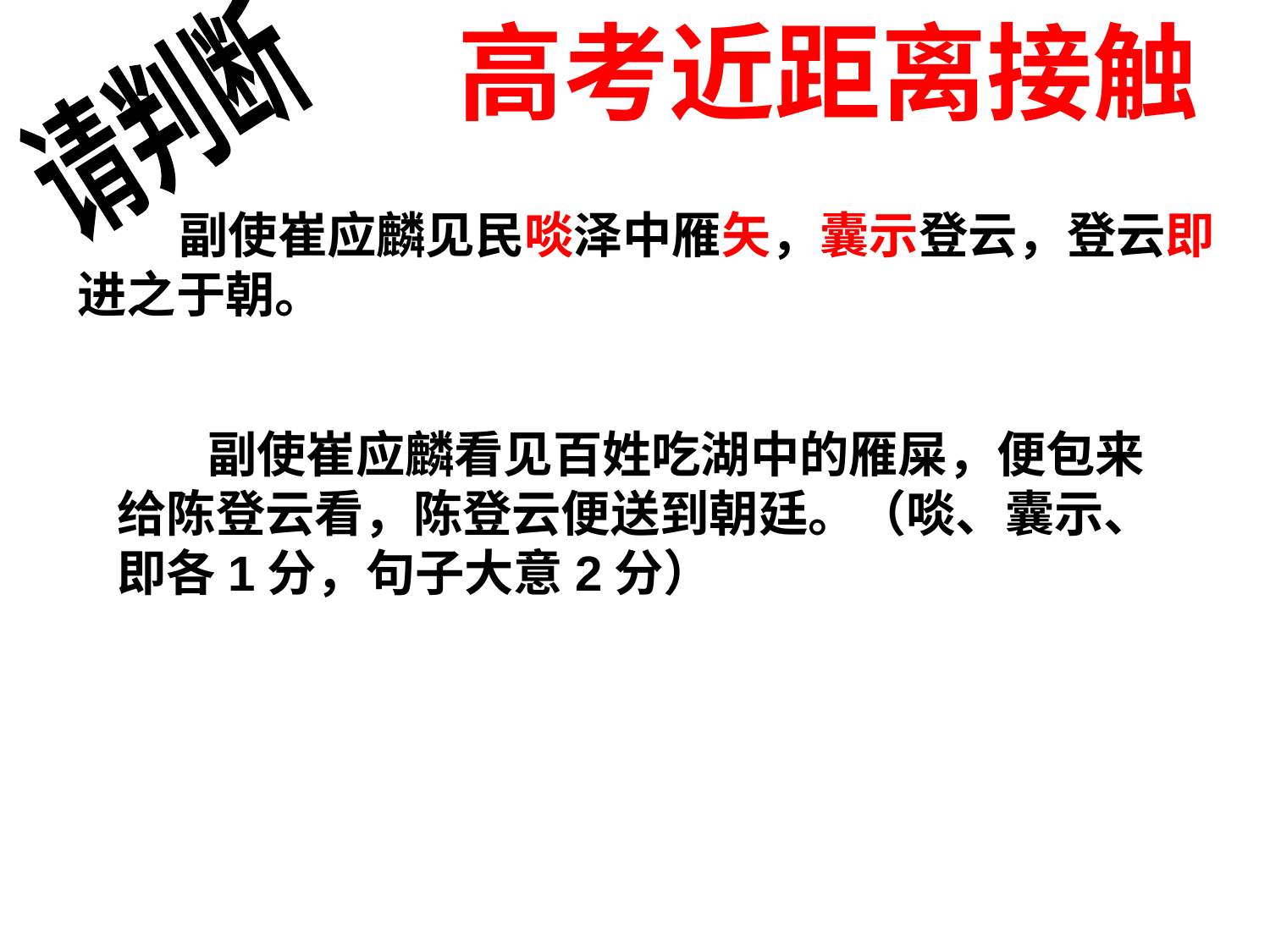

高考近距离接触
请判断
        副使崔应麟见民啖泽中雁矢，囊示登云，登云即进之于朝。

       副使崔应麟看见百姓吃湖中的雁屎，便包来给陈登云看，陈登云便送到朝廷。（啖、囊示、即各1分，句子大意2分）